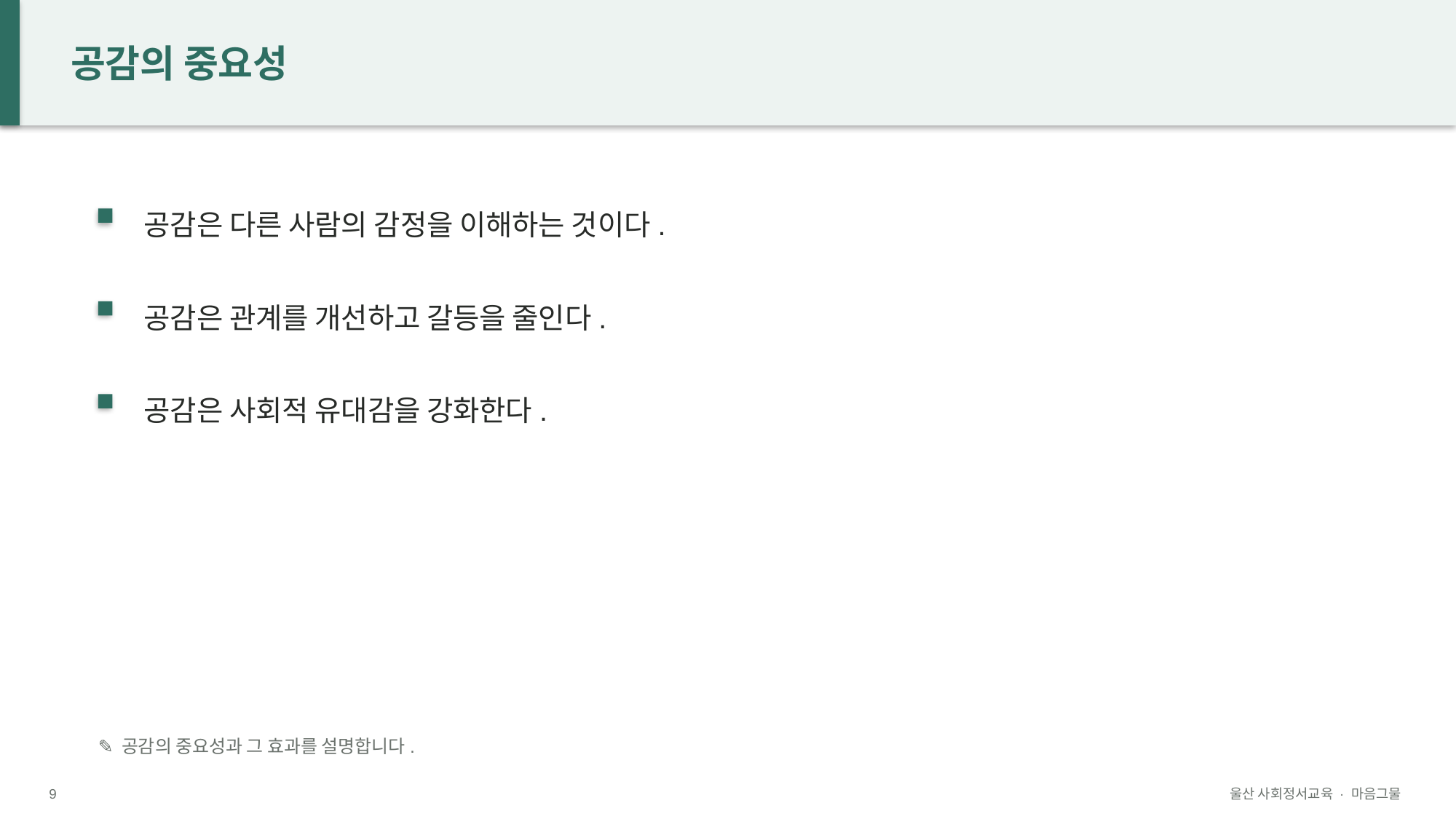

공감의 중요성
공감은 다른 사람의 감정을 이해하는 것이다.

공감은 관계를 개선하고 갈등을 줄인다.

공감은 사회적 유대감을 강화한다.

✎ 공감의 중요성과 그 효과를 설명합니다.
9
울산 사회정서교육 · 마음그물